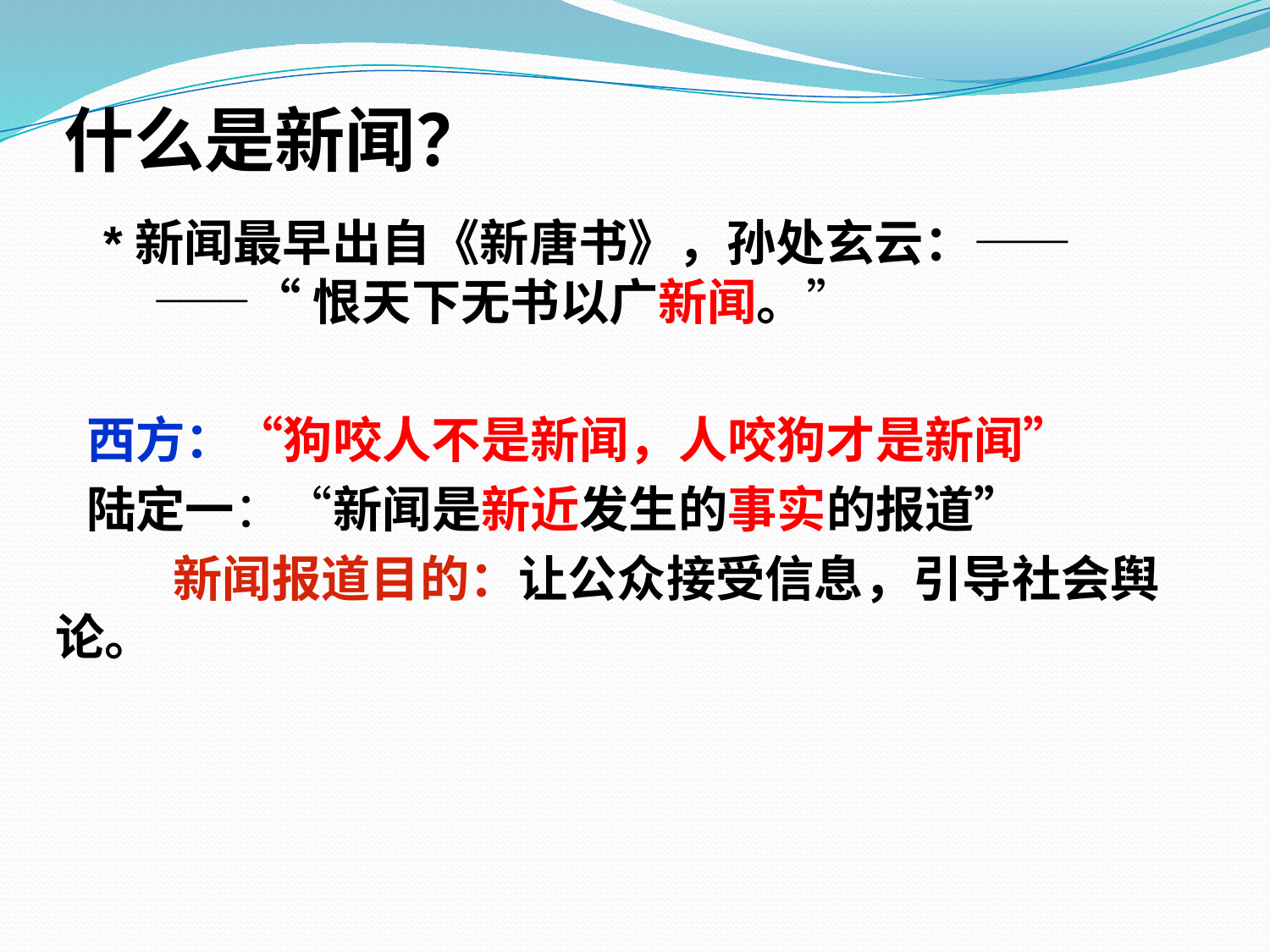

# 什么是新闻？

       *新闻最早出自《新唐书》，孙处玄云：——
             ——“恨天下无书以广新闻。”

      西方：“狗咬人不是新闻，人咬狗才是新闻”
      陆定一：“新闻是新近发生的事实的报道”
              新闻报道目的：让公众接受信息，引导社会舆论。